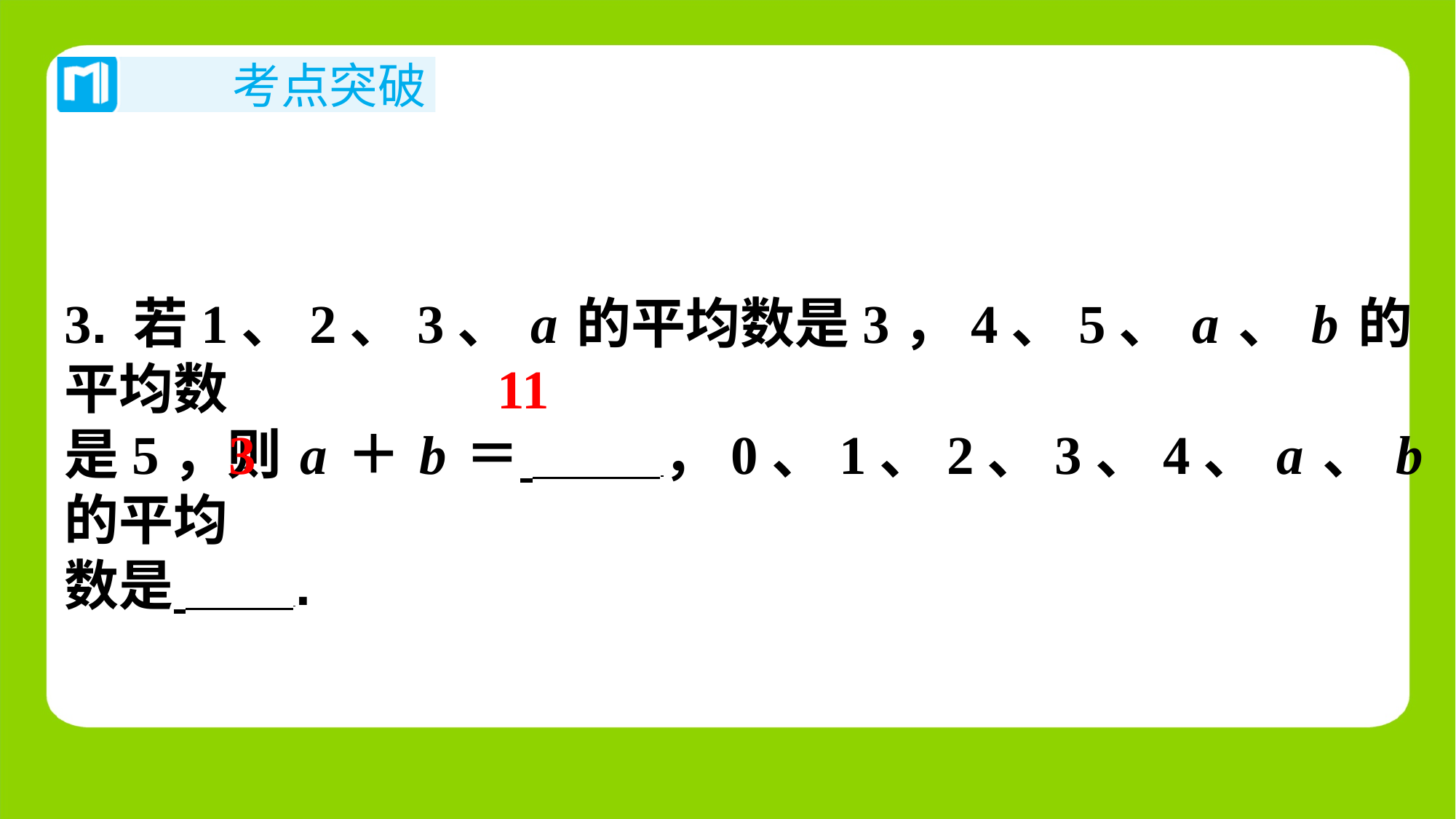

3. 若1、2、3、a的平均数是3，4、5、a、b的平均数
是5，则a＋b＝                     ，0、1、2、3、4、a、b的平均
数是                  ⁠.
11
3